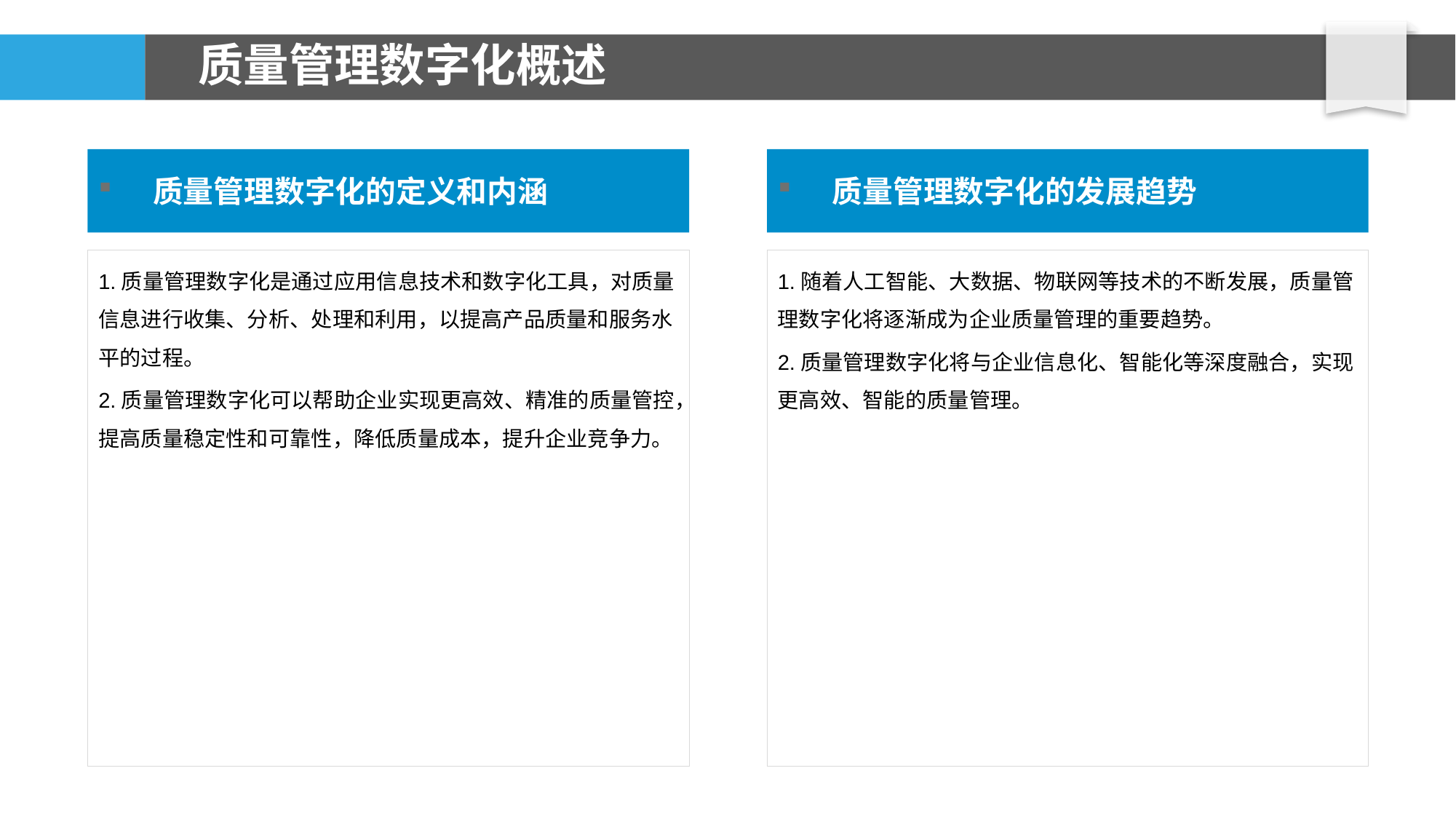

# 质量管理数字化概述
质量管理数字化的定义和内涵
质量管理数字化的发展趋势
1.质量管理数字化是通过应用信息技术和数字化工具，对质量信息进行收集、分析、处理和利用，以提高产品质量和服务水平的过程。
2.质量管理数字化可以帮助企业实现更高效、精准的质量管控，提高质量稳定性和可靠性，降低质量成本，提升企业竞争力。

1.随着人工智能、大数据、物联网等技术的不断发展，质量管理数字化将逐渐成为企业质量管理的重要趋势。
2.质量管理数字化将与企业信息化、智能化等深度融合，实现更高效、智能的质量管理。